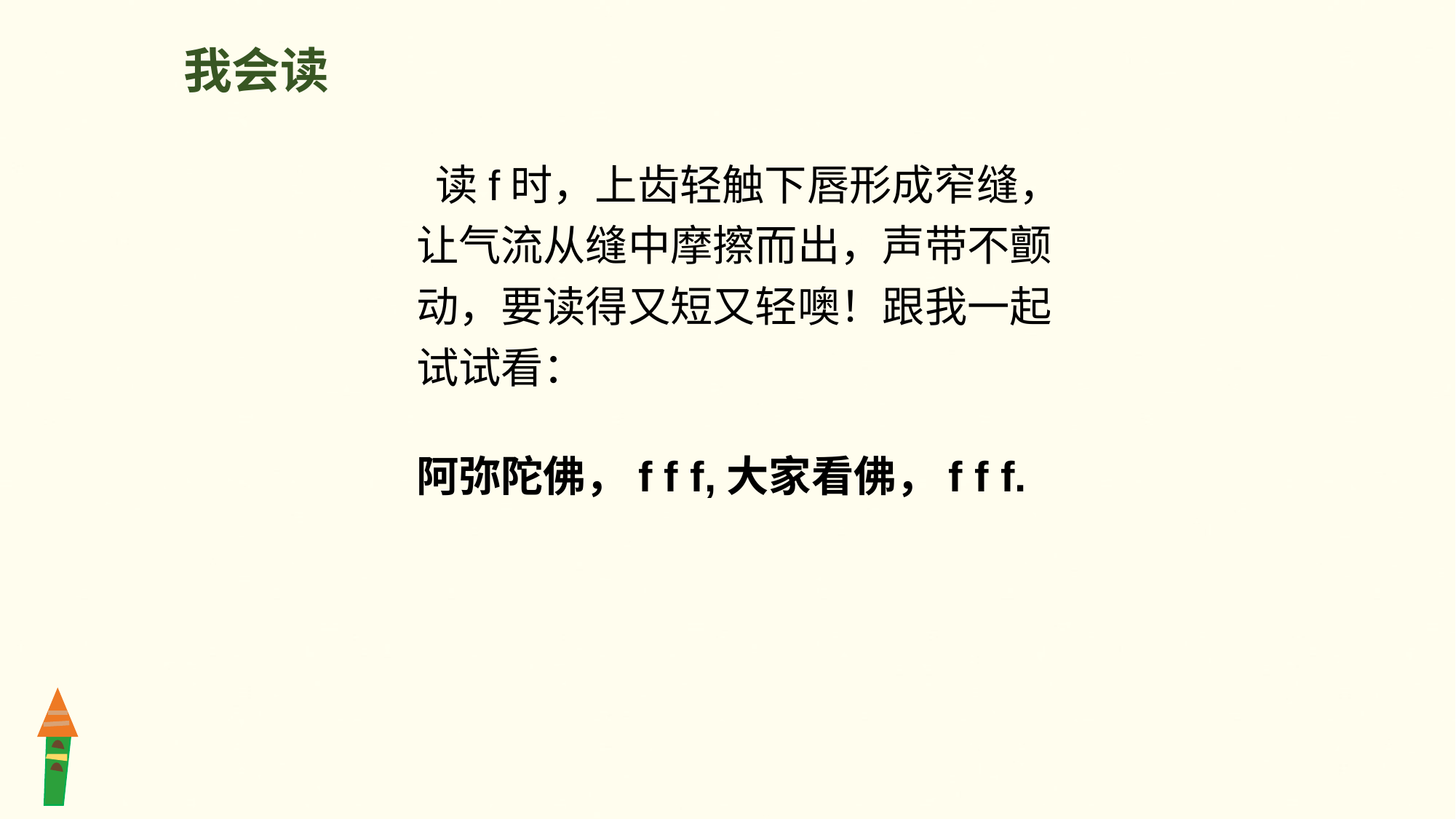

我会读
 读f时，上齿轻触下唇形成窄缝，让气流从缝中摩擦而出，声带不颤动，要读得又短又轻噢！跟我一起试试看：
阿弥陀佛，f f f,大家看佛，f f f.